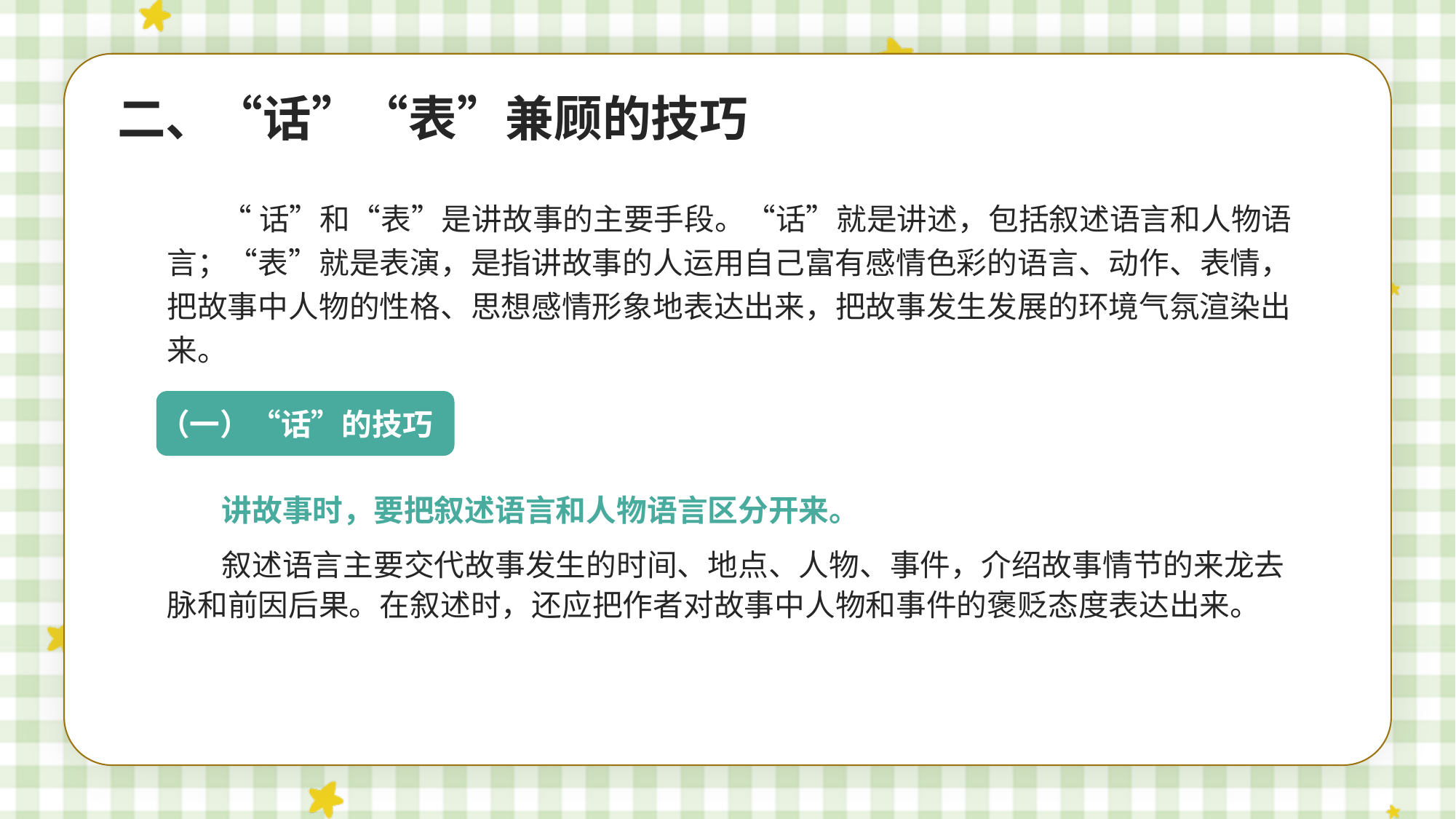

二、“话”“表”兼顾的技巧
“话”和“表”是讲故事的主要手段。“话”就是讲述，包括叙述语言和人物语言；“表”就是表演，是指讲故事的人运用自己富有感情色彩的语言、动作、表情，把故事中人物的性格、思想感情形象地表达出来，把故事发生发展的环境气氛渲染出来。
（一）“话”的技巧
讲故事时，要把叙述语言和人物语言区分开来。
叙述语言主要交代故事发生的时间、地点、人物、事件，介绍故事情节的来龙去脉和前因后果。在叙述时，还应把作者对故事中人物和事件的褒贬态度表达出来。